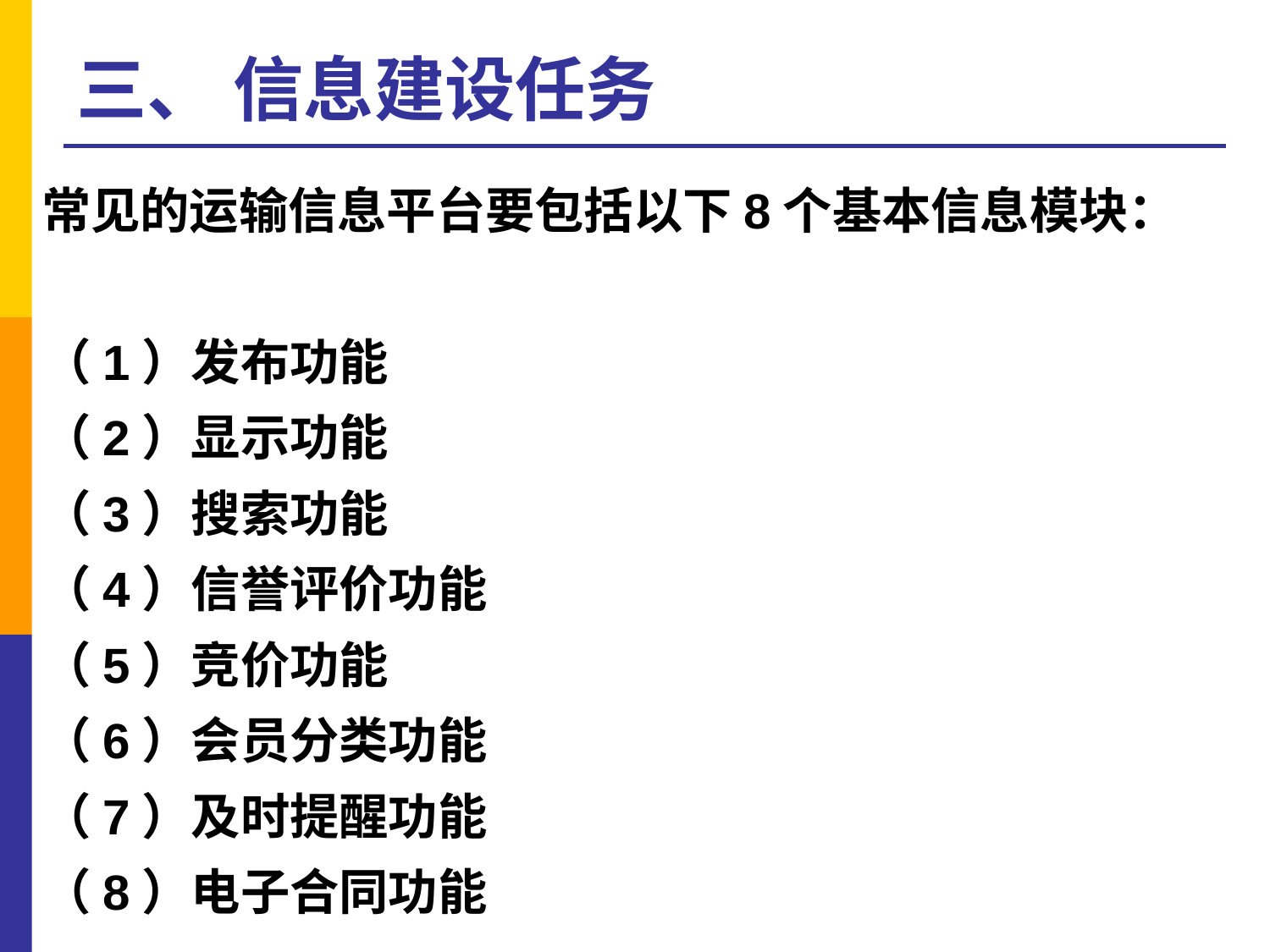

# 三、 信息建设任务
常见的运输信息平台要包括以下8个基本信息模块：

（1）发布功能
（2）显示功能
（3）搜索功能
（4）信誉评价功能
（5）竞价功能
（6）会员分类功能
（7）及时提醒功能
（8）电子合同功能